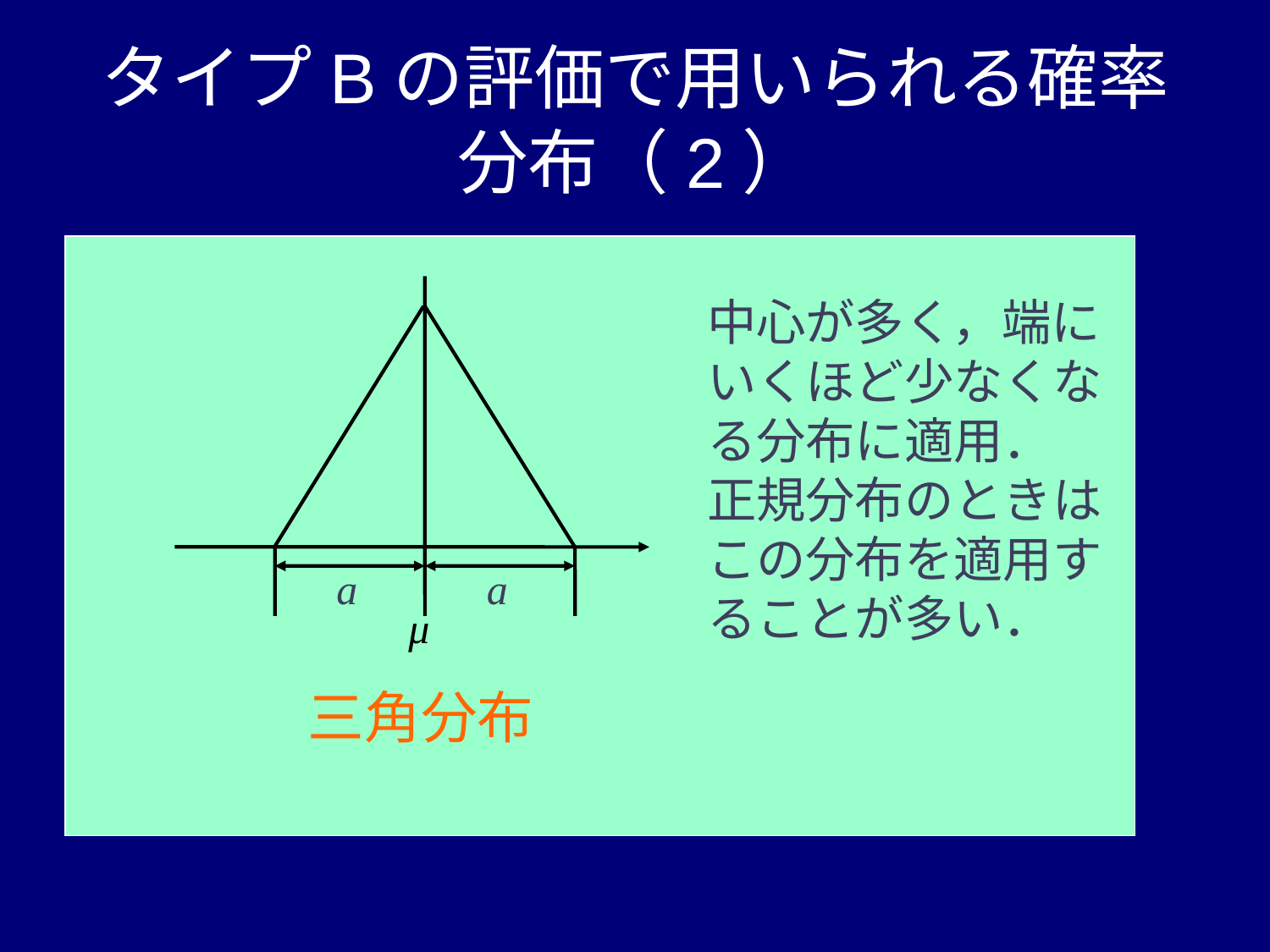

# タイプBの評価で用いられる確率分布（2）

中心が多く，端にいくほど少なくなる分布に適用．
正規分布のときはこの分布を適用することが多い．

a
a

μ
三角分布